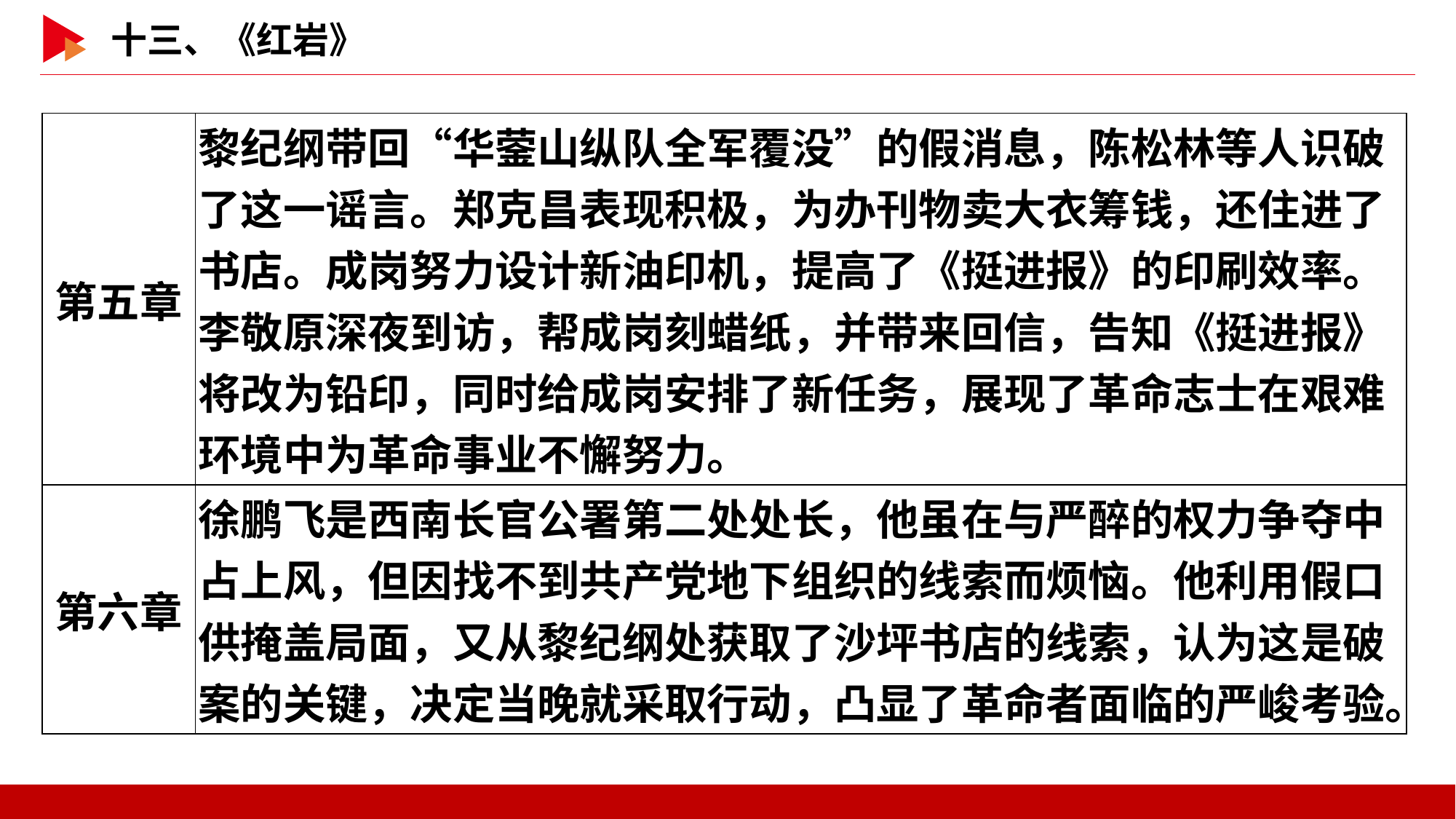

| 第五章 | 黎纪纲带回“华蓥山纵队全军覆没”的假消息，陈松林等人识破了这一谣言。郑克昌表现积极，为办刊物卖大衣筹钱，还住进了书店。成岗努力设计新油印机，提高了《挺进报》的印刷效率。李敬原深夜到访，帮成岗刻蜡纸，并带来回信，告知《挺进报》将改为铅印，同时给成岗安排了新任务，展现了革命志士在艰难环境中为革命事业不懈努力。 |
| --- | --- |
| 第六章 | 徐鹏飞是西南长官公署第二处处长，他虽在与严醉的权力争夺中占上风，但因找不到共产党地下组织的线索而烦恼。他利用假口供掩盖局面，又从黎纪纲处获取了沙坪书店的线索，认为这是破案的关键，决定当晚就采取行动，凸显了革命者面临的严峻考验。 |